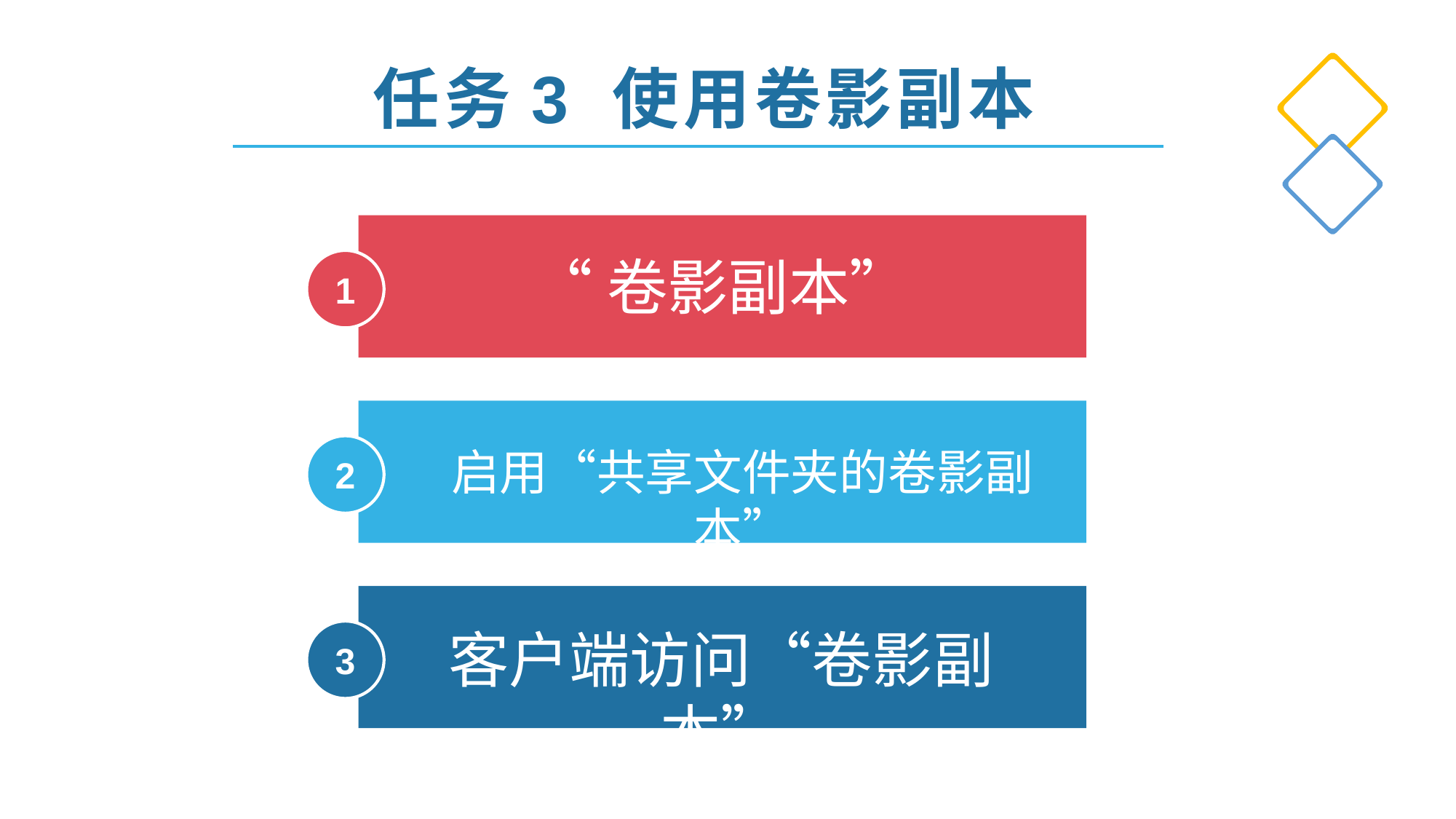

任务3 使用卷影副本

1
“卷影副本”

2
启用“共享文件夹的卷影副本”

3
客户端访问“卷影副本”